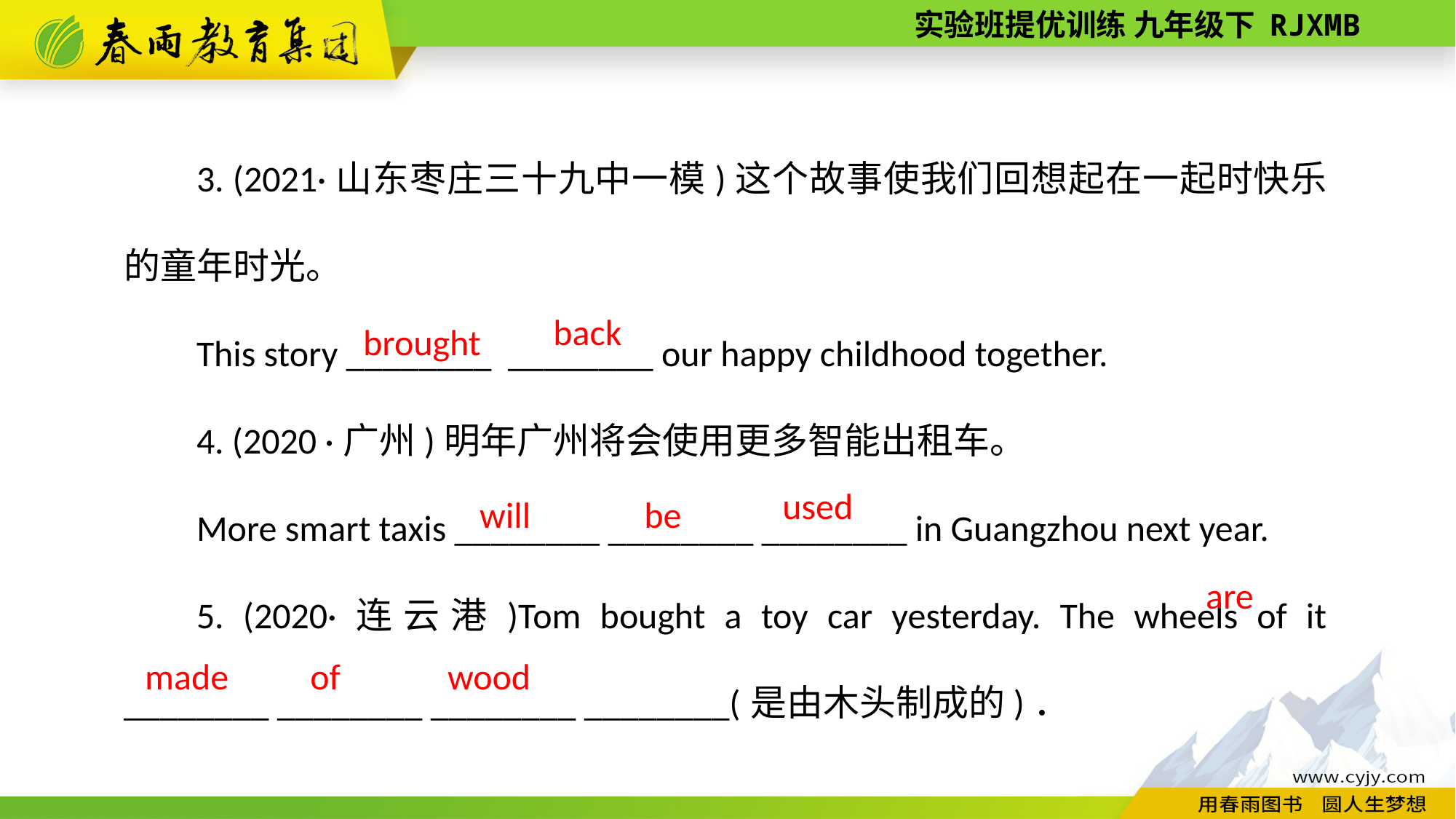

3. (2021·山东枣庄三十九中一模)这个故事使我们回想起在一起时快乐的童年时光。
This story ________  ________ our happy childhood together.
4. (2020 ·广州)明年广州将会使用更多智能出租车。
More smart taxis ________ ________ ________ in Guangzhou next year.
5. (2020·连云港)Tom bought a toy car yesterday. The wheels of it ________ ________ ________ ________(是由木头制成的)．
back
brought
used
be
will
are
made
of
wood